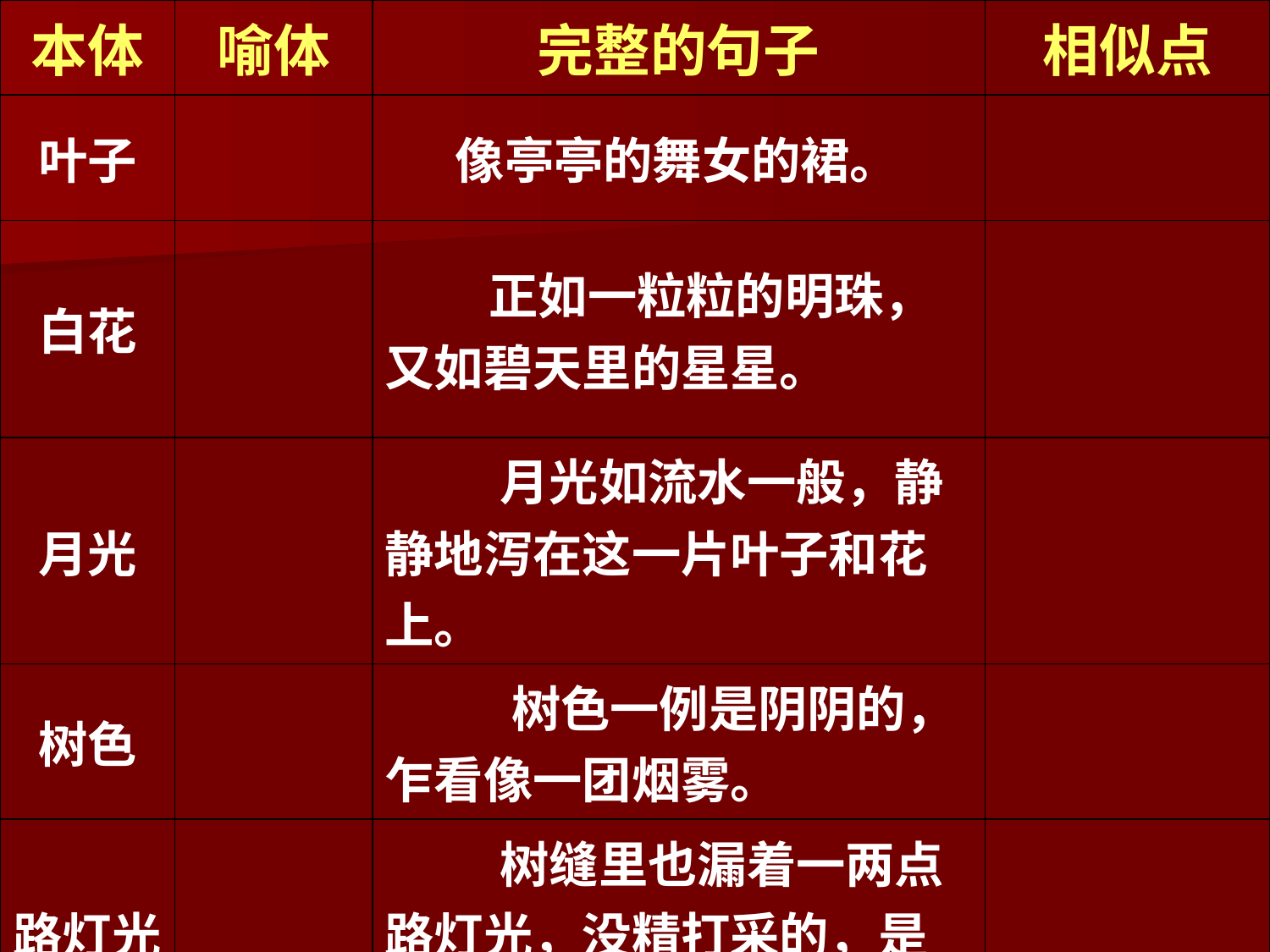

| 本体 | 喻体 | 完整的句子 | 相似点 |
| --- | --- | --- | --- |
| 叶子 |  | 像亭亭的舞女的裙。 |  |
| 白花 |  | 正如一粒粒的明珠，又如碧天里的星星。 |  |
| 月光 |  | 月光如流水一般，静静地泻在这一片叶子和花上。 |  |
| 树色 |  | 树色一例是阴阴的，乍看像一团烟雾。 |  |
| 路灯光 |  | 树缝里也漏着一两点路灯光，没精打采的，是渴睡人的眼。 |  |